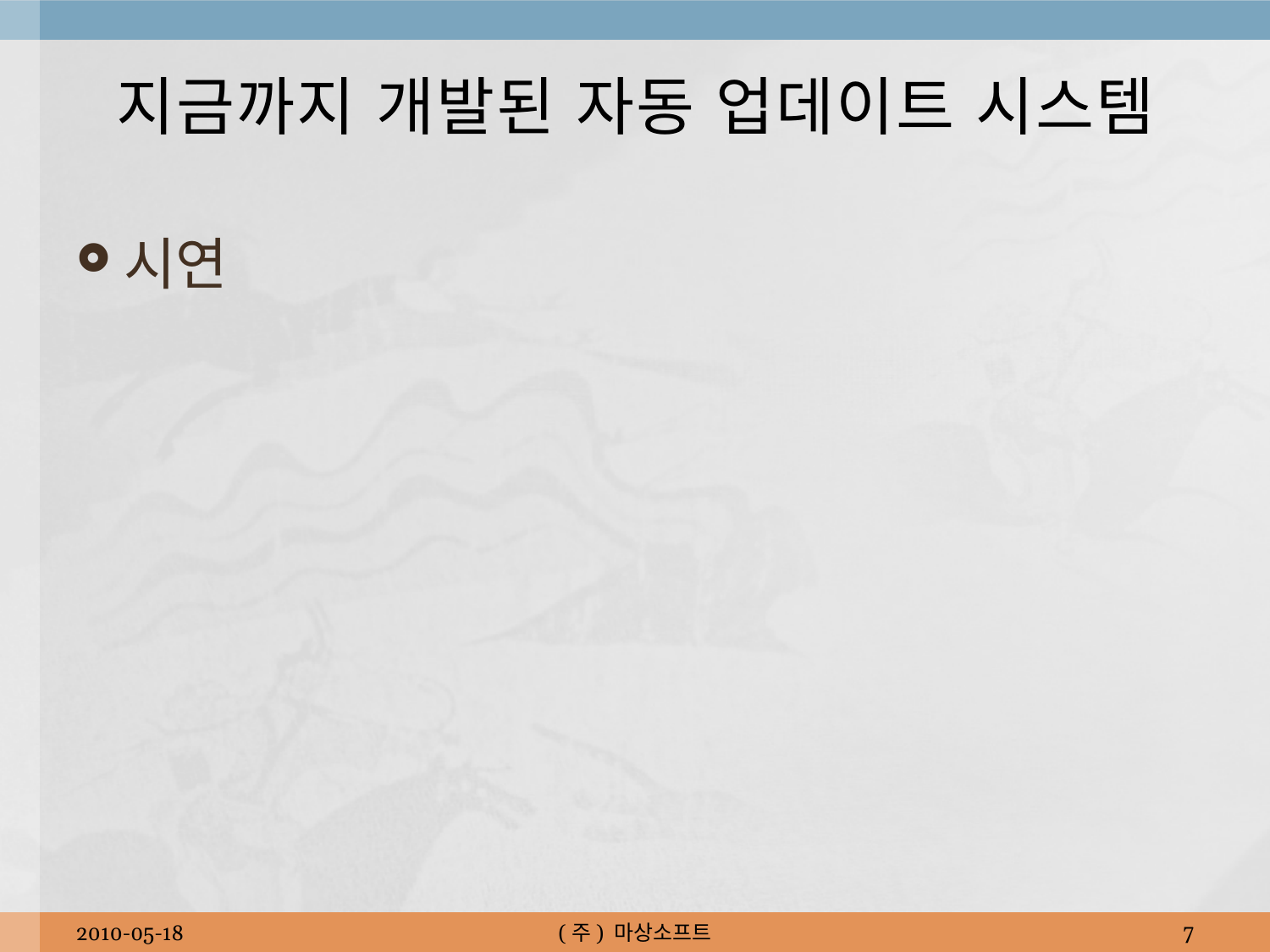

# 지금까지 개발된 자동 업데이트 시스템
시연
2010-05-18
(주) 마상소프트
7